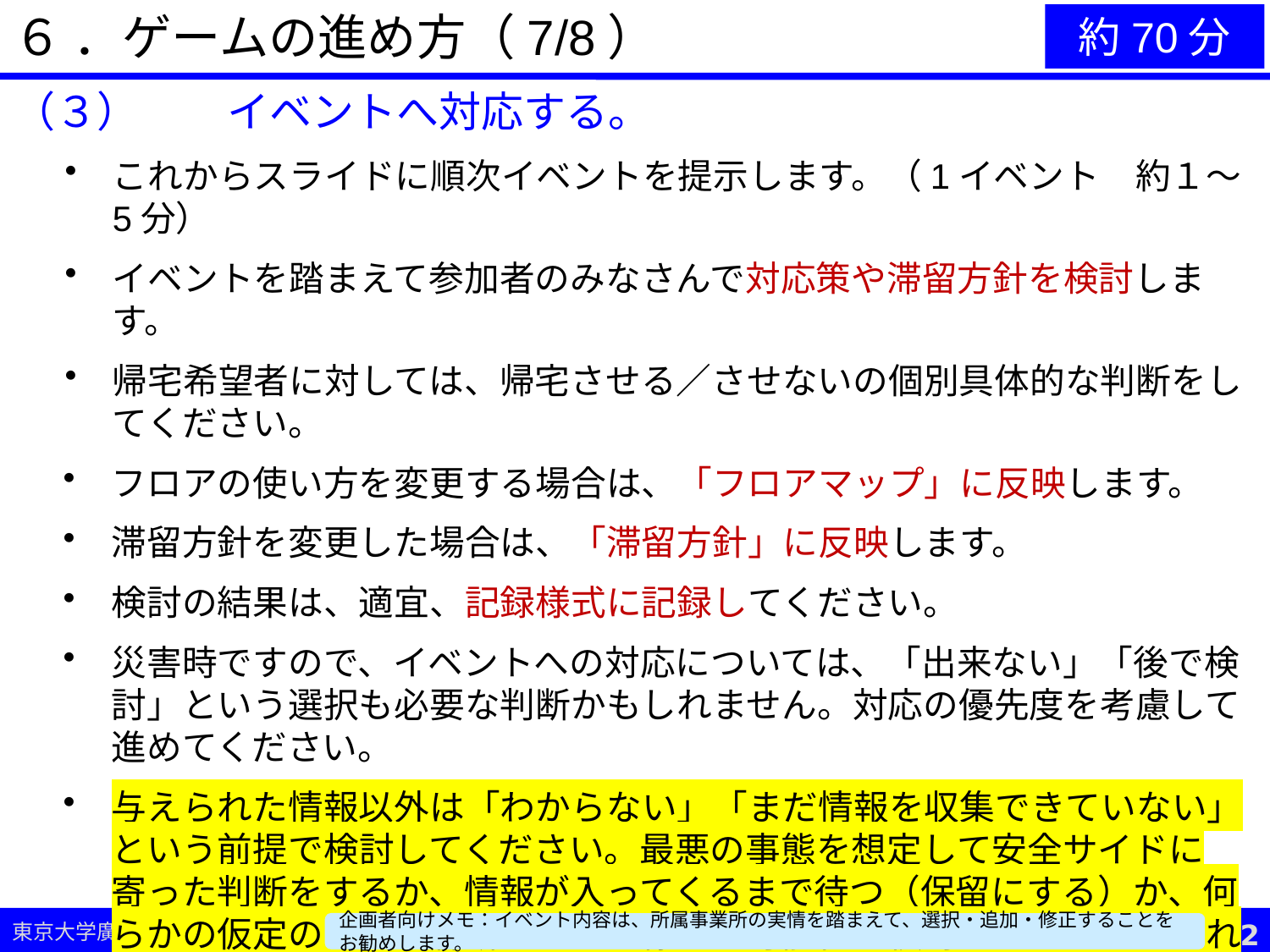

６ ．ゲームの進め方（7/8）
約70分
（３）	イベントへ対応する。
これからスライドに順次イベントを提示します。（1イベント　約１～5分）
イベントを踏まえて参加者のみなさんで対応策や滞留方針を検討します。
帰宅希望者に対しては、帰宅させる／させないの個別具体的な判断をしてください。
フロアの使い方を変更する場合は、「フロアマップ」に反映します。
滞留方針を変更した場合は、「滞留方針」に反映します。
検討の結果は、適宜、記録様式に記録してください。
災害時ですので、イベントへの対応については、「出来ない」「後で検討」という選択も必要な判断かもしれません。対応の優先度を考慮して進めてください。
与えられた情報以外は「わからない」「まだ情報を収集できていない」という前提で検討してください。最悪の事態を想定して安全サイドに寄った判断をするか、情報が入ってくるまで待つ（保留にする）か、何らかの仮定のもとに判断するか、様々な可能性を検討することが望まれます。
42
企画者向けメモ：イベント内容は、所属事業所の実情を踏まえて、選択・追加・修正することをお勧めします。